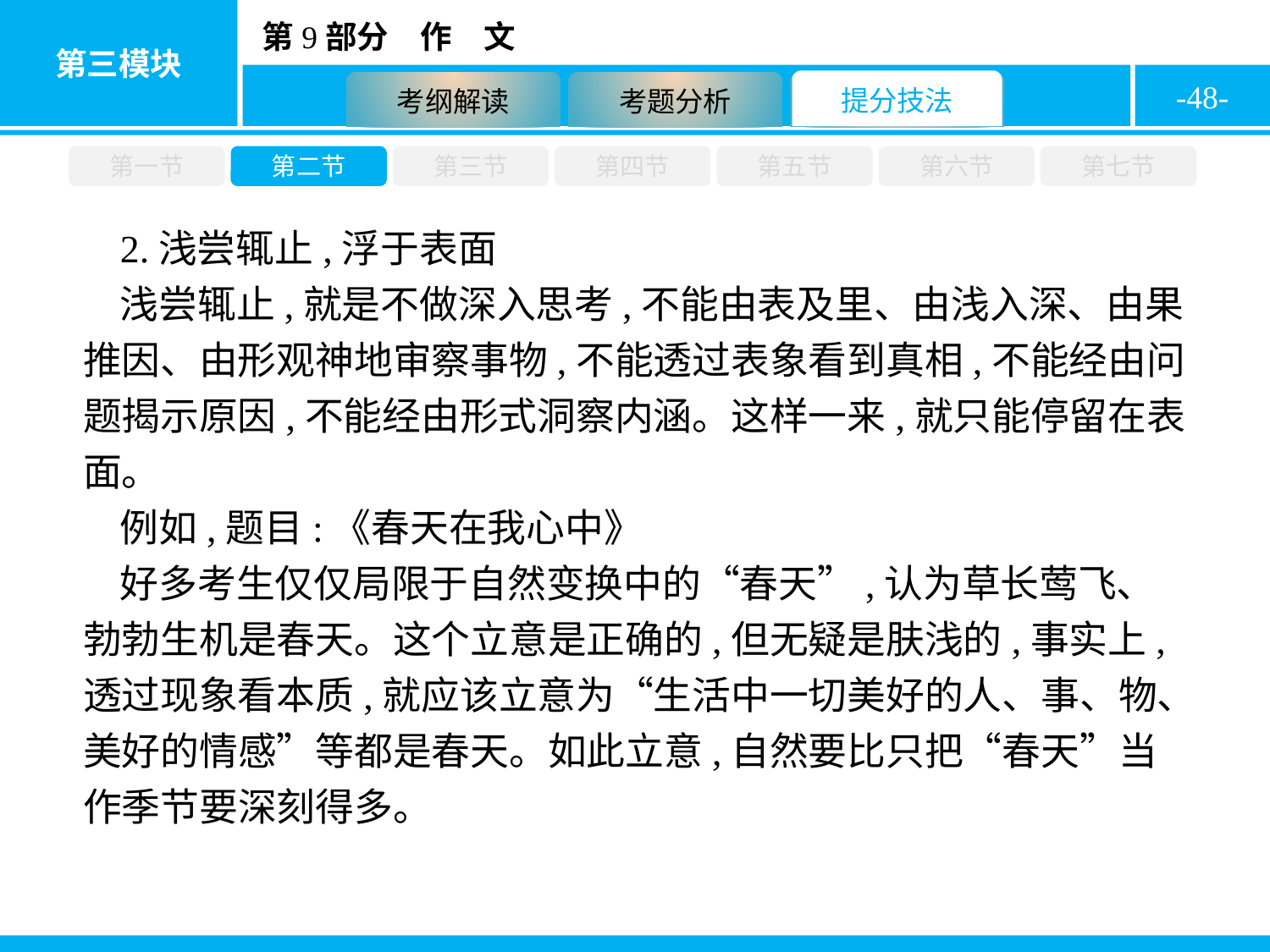

-48-
第一节
第二节
第三节
第四节
第五节
第六节
第七节
2.浅尝辄止,浮于表面
浅尝辄止,就是不做深入思考,不能由表及里、由浅入深、由果推因、由形观神地审察事物,不能透过表象看到真相,不能经由问题揭示原因,不能经由形式洞察内涵。这样一来,就只能停留在表面。
例如,题目:《春天在我心中》
好多考生仅仅局限于自然变换中的“春天”,认为草长莺飞、勃勃生机是春天。这个立意是正确的,但无疑是肤浅的,事实上,透过现象看本质,就应该立意为“生活中一切美好的人、事、物、美好的情感”等都是春天。如此立意,自然要比只把“春天”当作季节要深刻得多。